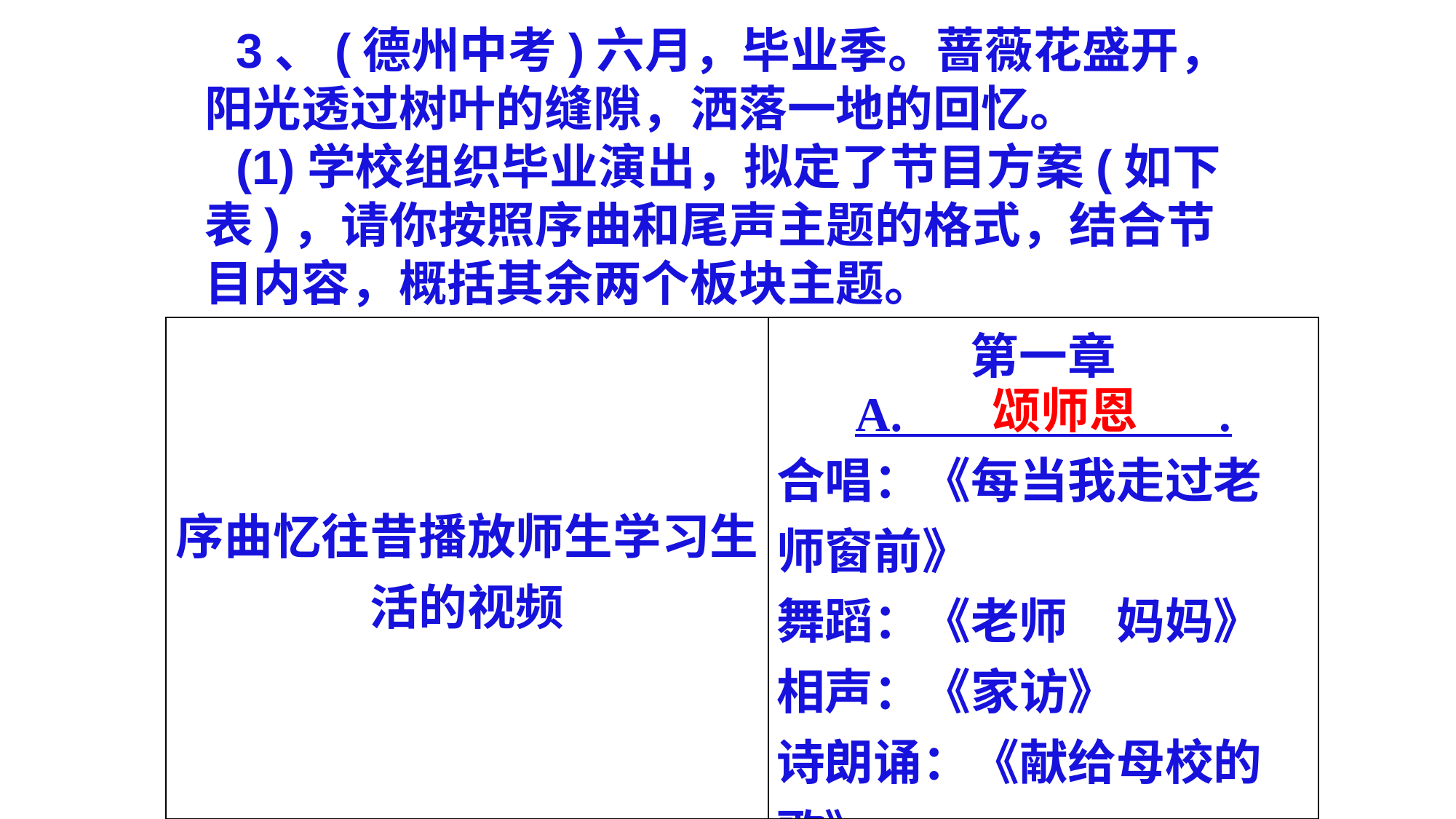

3、(德州中考)六月，毕业季。蔷薇花盛开，阳光透过树叶的缝隙，洒落一地的回忆。
(1)学校组织毕业演出，拟定了节目方案(如下表)，请你按照序曲和尾声主题的格式，结合节目内容，概括其余两个板块主题。
| 序曲忆往昔播放师生学习生活的视频 | 第一章 A. . 合唱：《每当我走过老师窗前》 舞蹈：《老师　妈妈》 相声：《家访》 诗朗诵：《献给母校的歌》 |
| --- | --- |
颂师恩